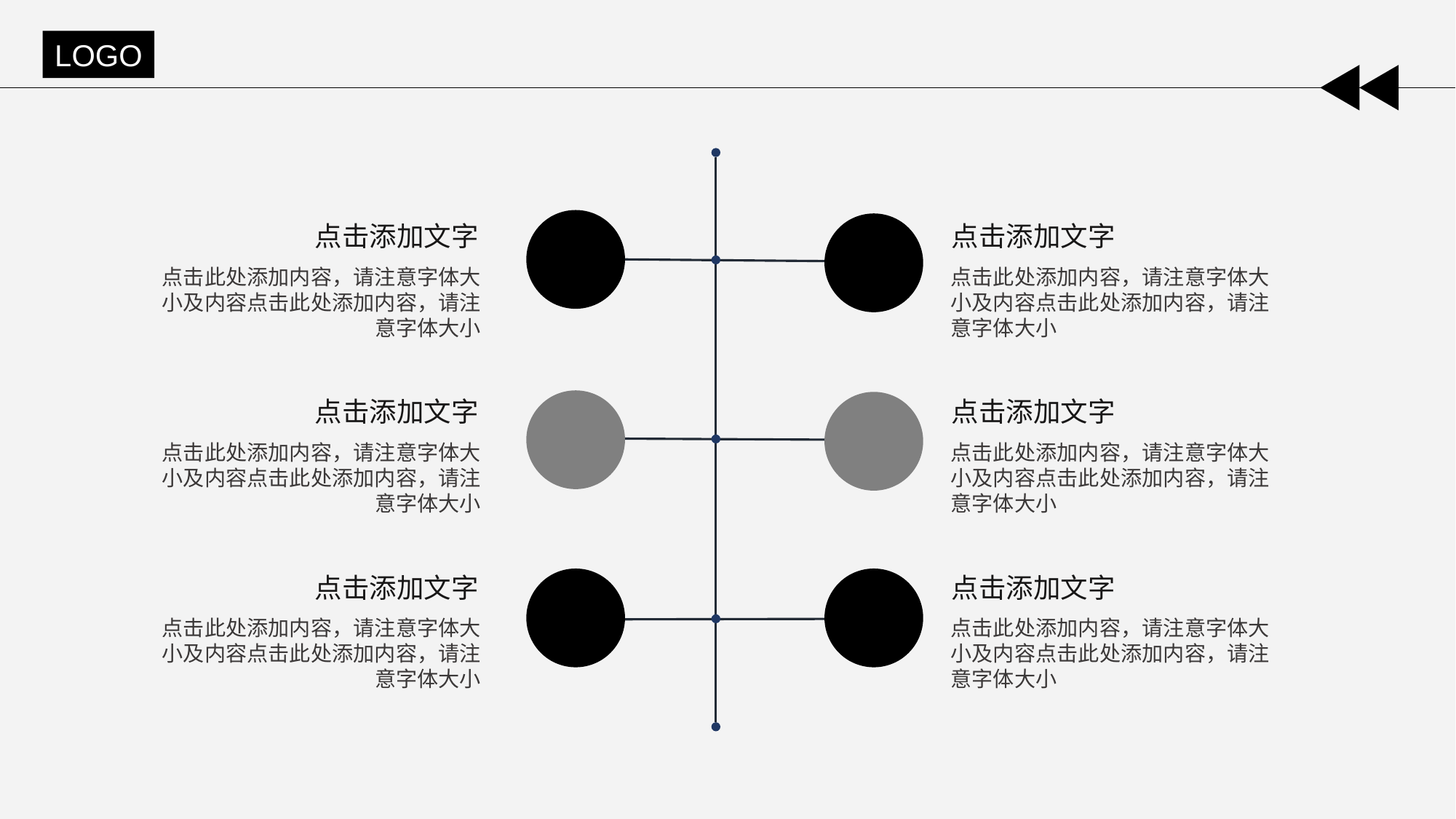

LOGO

点击添加文字
点击添加文字
点击此处添加内容，请注意字体大小及内容点击此处添加内容，请注意字体大小
点击此处添加内容，请注意字体大小及内容点击此处添加内容，请注意字体大小
点击添加文字
点击添加文字

点击此处添加内容，请注意字体大小及内容点击此处添加内容，请注意字体大小
点击此处添加内容，请注意字体大小及内容点击此处添加内容，请注意字体大小
点击添加文字
点击添加文字

点击此处添加内容，请注意字体大小及内容点击此处添加内容，请注意字体大小
点击此处添加内容，请注意字体大小及内容点击此处添加内容，请注意字体大小